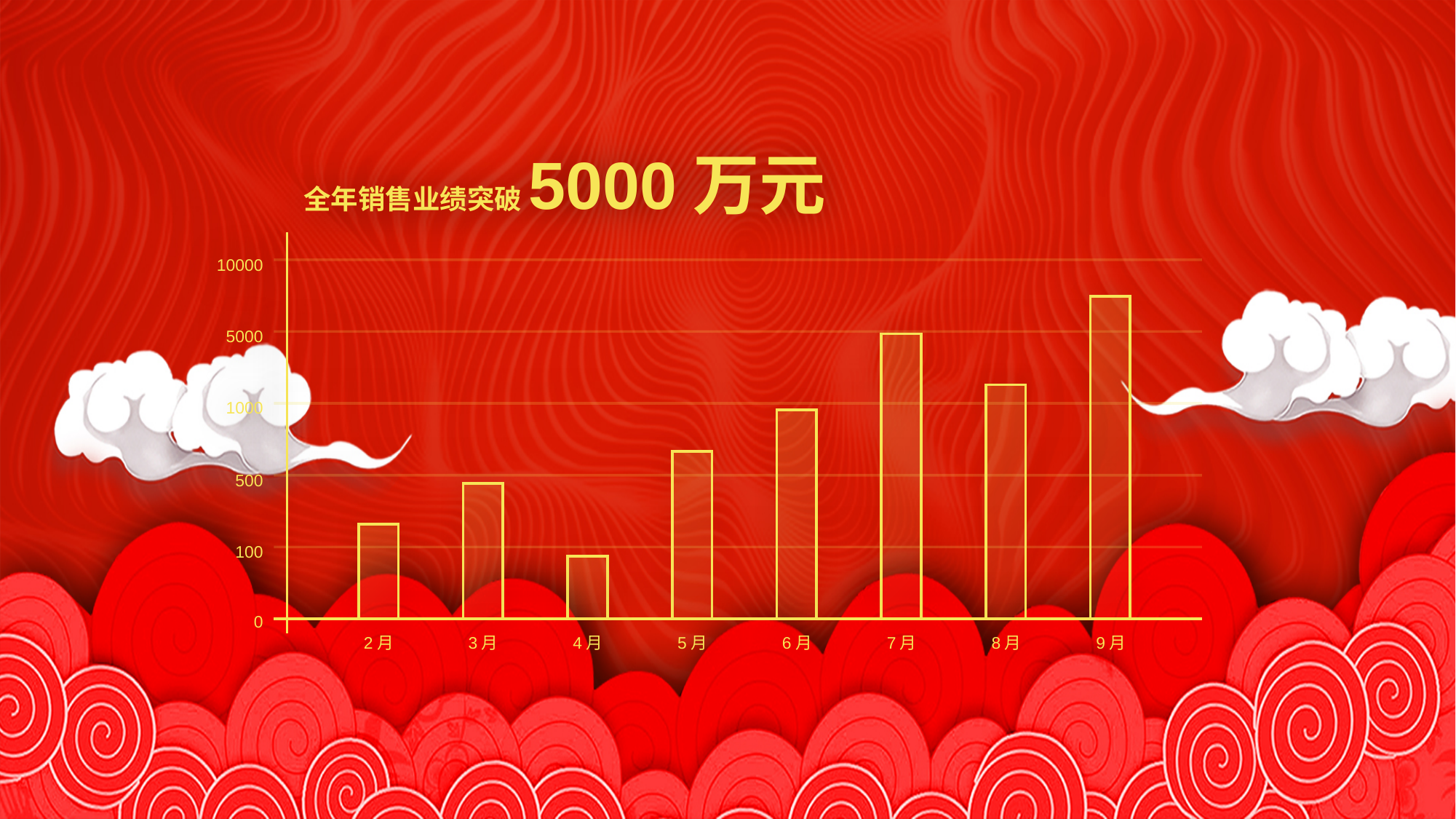

全年销售业绩突破5000万元
10000

5000
1000
500
100
0
2月
3月
4月
5月
6月
7月
8月
9月